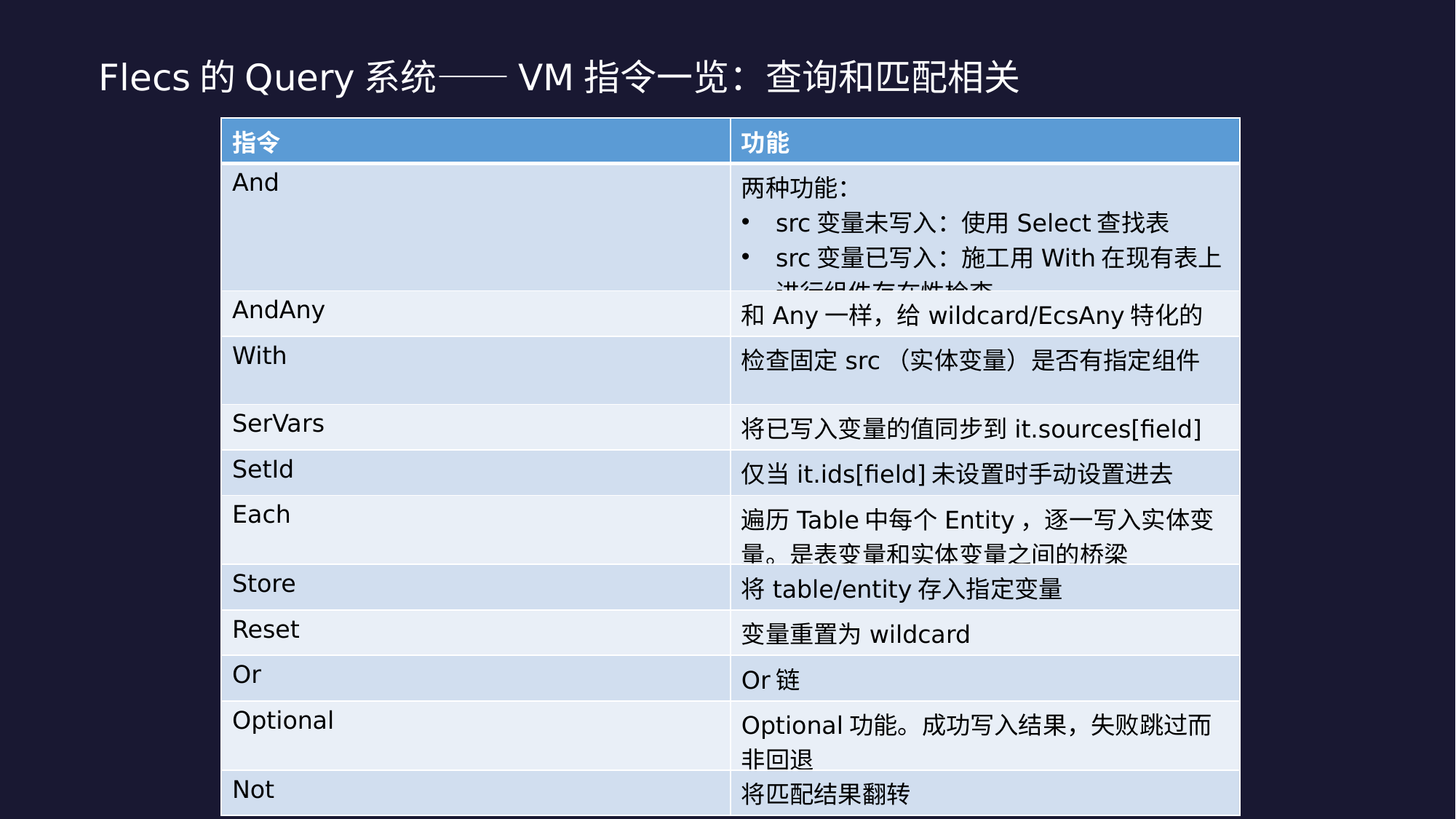

Flecs的Query系统——VM指令一览：查询和匹配相关
| 指令 | 功能 |
| --- | --- |
| And | 两种功能： src变量未写入：使用Select查找表 src变量已写入：施工用With在现有表上进行组件存在性检查 |
| AndAny | 和Any一样，给wildcard/EcsAny特化的 |
| With | 检查固定src（实体变量）是否有指定组件 |
| SerVars | 将已写入变量的值同步到it.sources[field] |
| SetId | 仅当it.ids[field]未设置时手动设置进去 |
| Each | 遍历Table中每个Entity，逐一写入实体变量。是表变量和实体变量之间的桥梁 |
| Store | 将table/entity存入指定变量 |
| Reset | 变量重置为wildcard |
| Or | Or链 |
| Optional | Optional功能。成功写入结果，失败跳过而非回退 |
| Not | 将匹配结果翻转 |